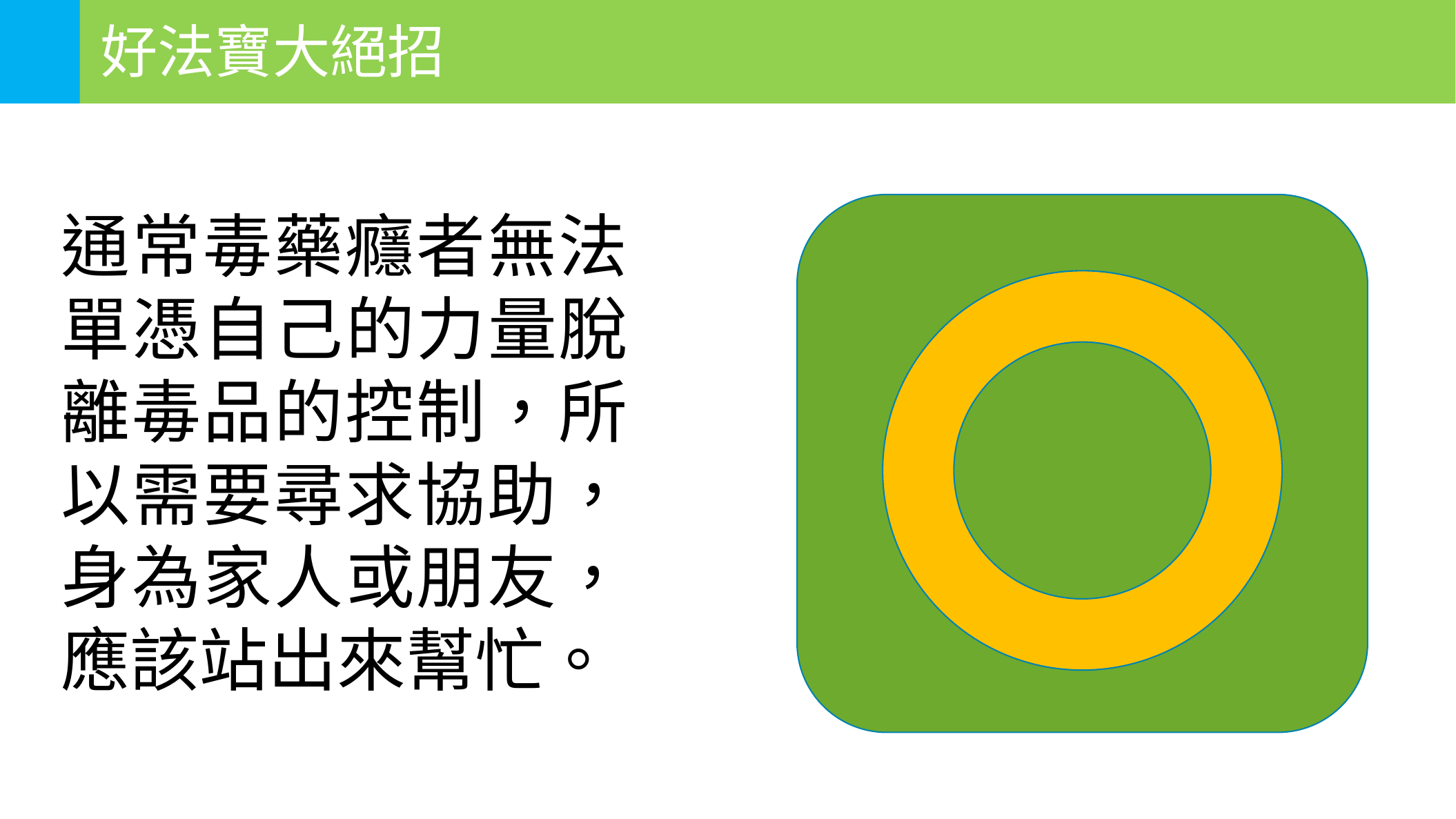

好法寶大絕招

通常毒藥癮者無法單憑自己的力量脫離毒品的控制，所以需要尋求協助，身為家人或朋友，應該站出來幫忙。